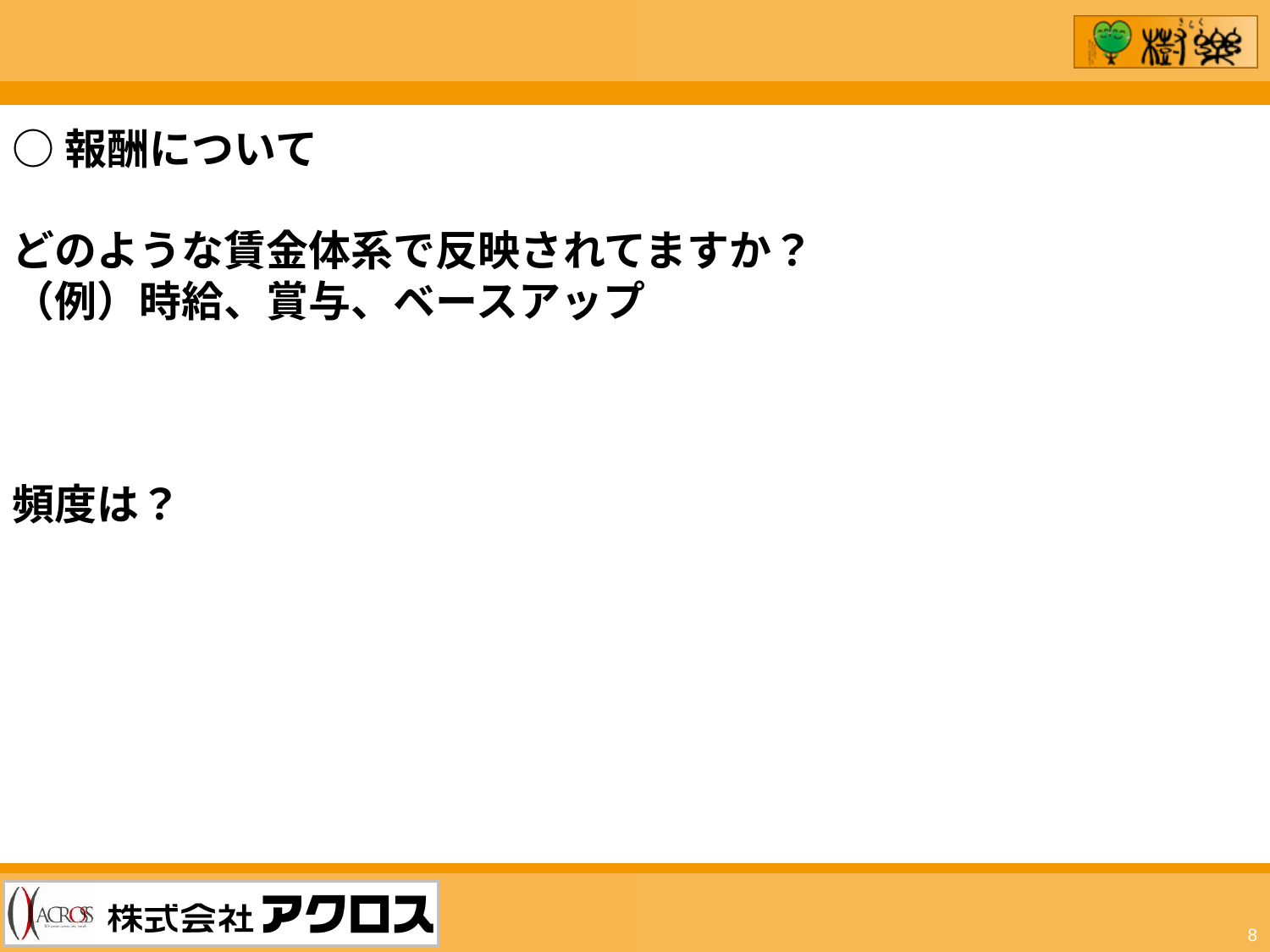

○報酬について

どのような賃金体系で反映されてますか？
（例）時給、賞与、ベースアップ

頻度は？

8